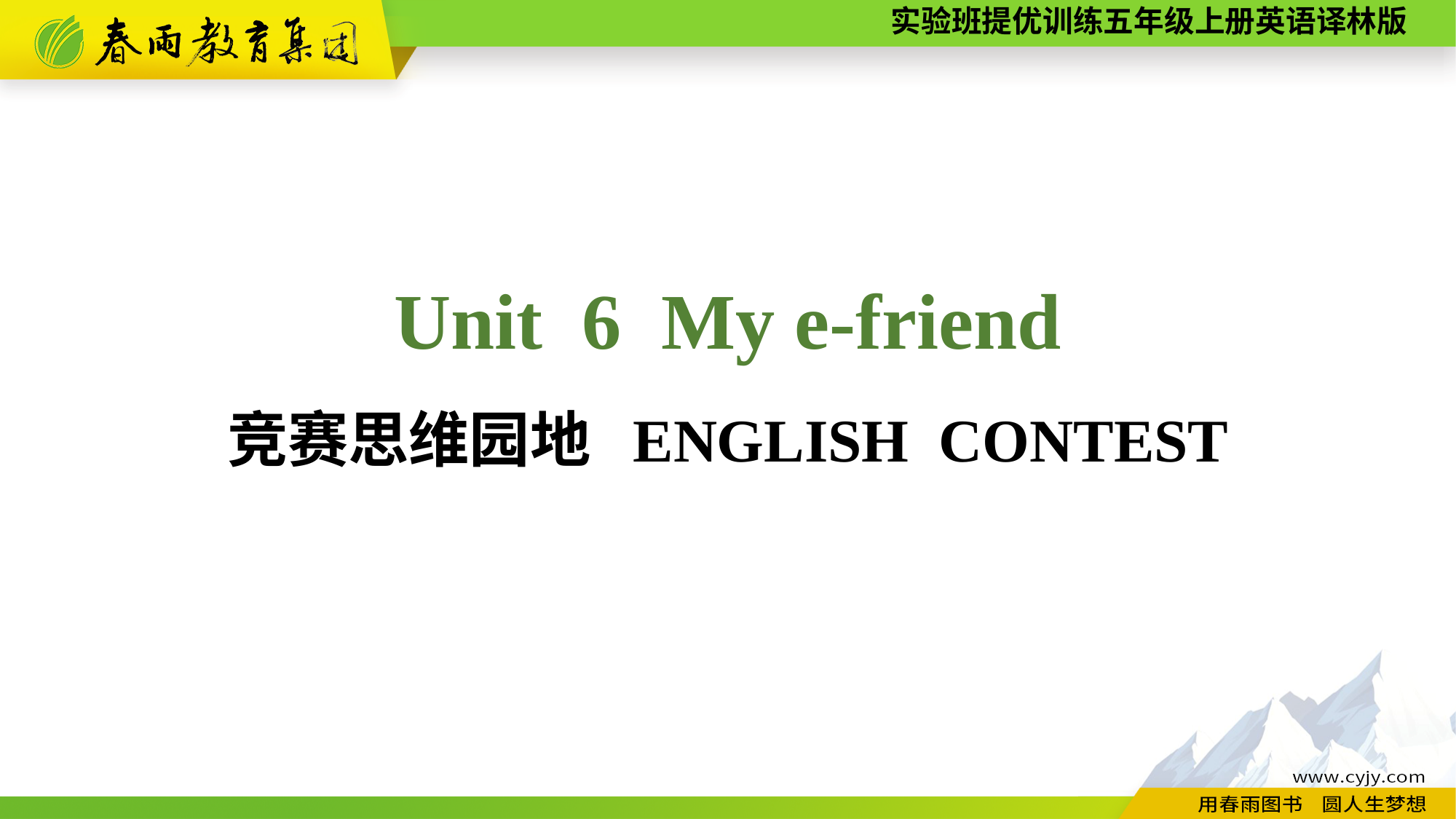

Unit  6  My e-friend
竞赛思维园地  ENGLISH  CONTEST